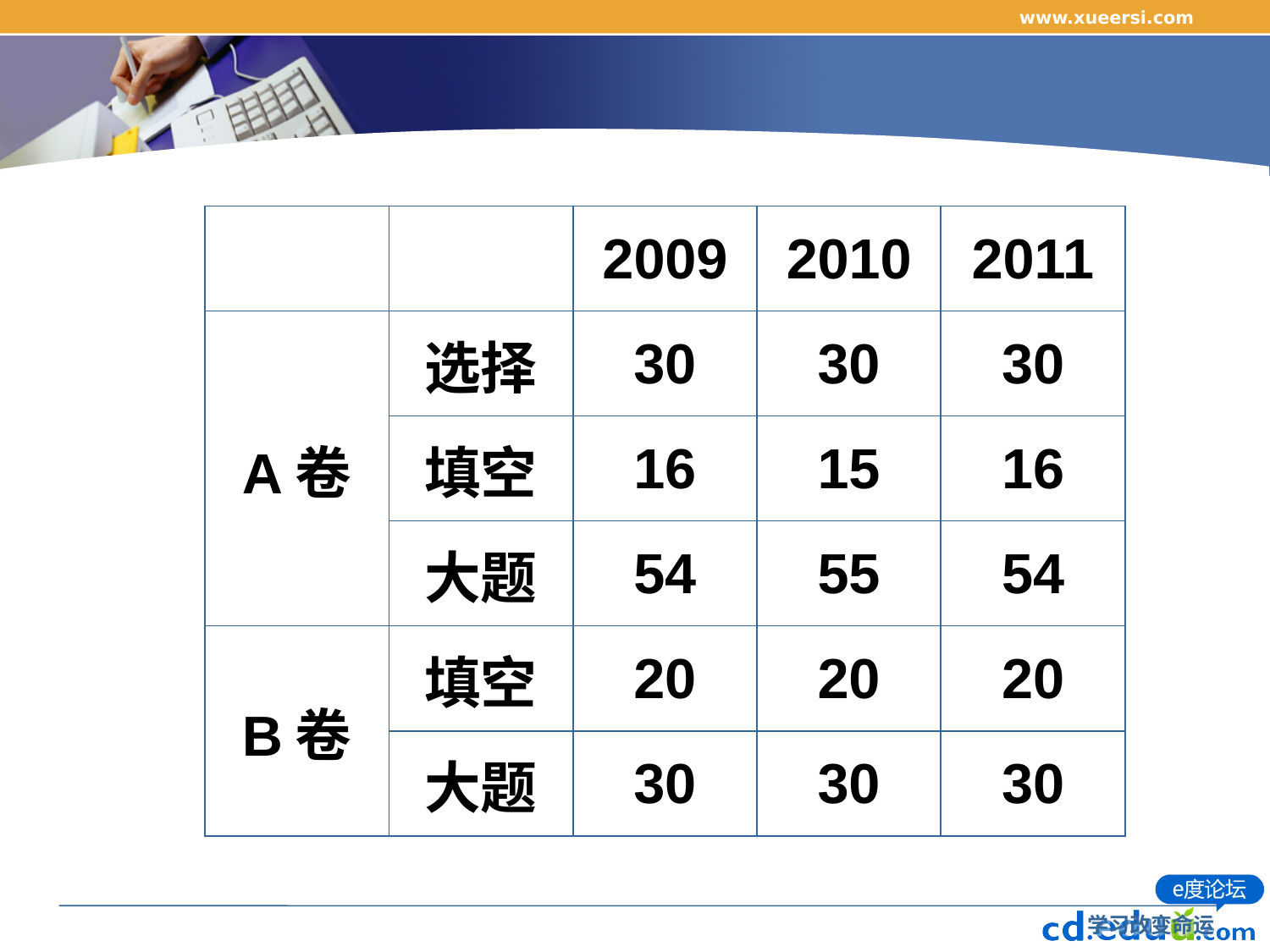

www.xueersi.com
#
|  |  | 2009 | 2010 | 2011 |
| --- | --- | --- | --- | --- |
| A卷 | 选择 | 30 | 30 | 30 |
|  | 填空 | 16 | 15 | 16 |
|  | 大题 | 54 | 55 | 54 |
| B卷 | 填空 | 20 | 20 | 20 |
|  | 大题 | 30 | 30 | 30 |
学习改变命运